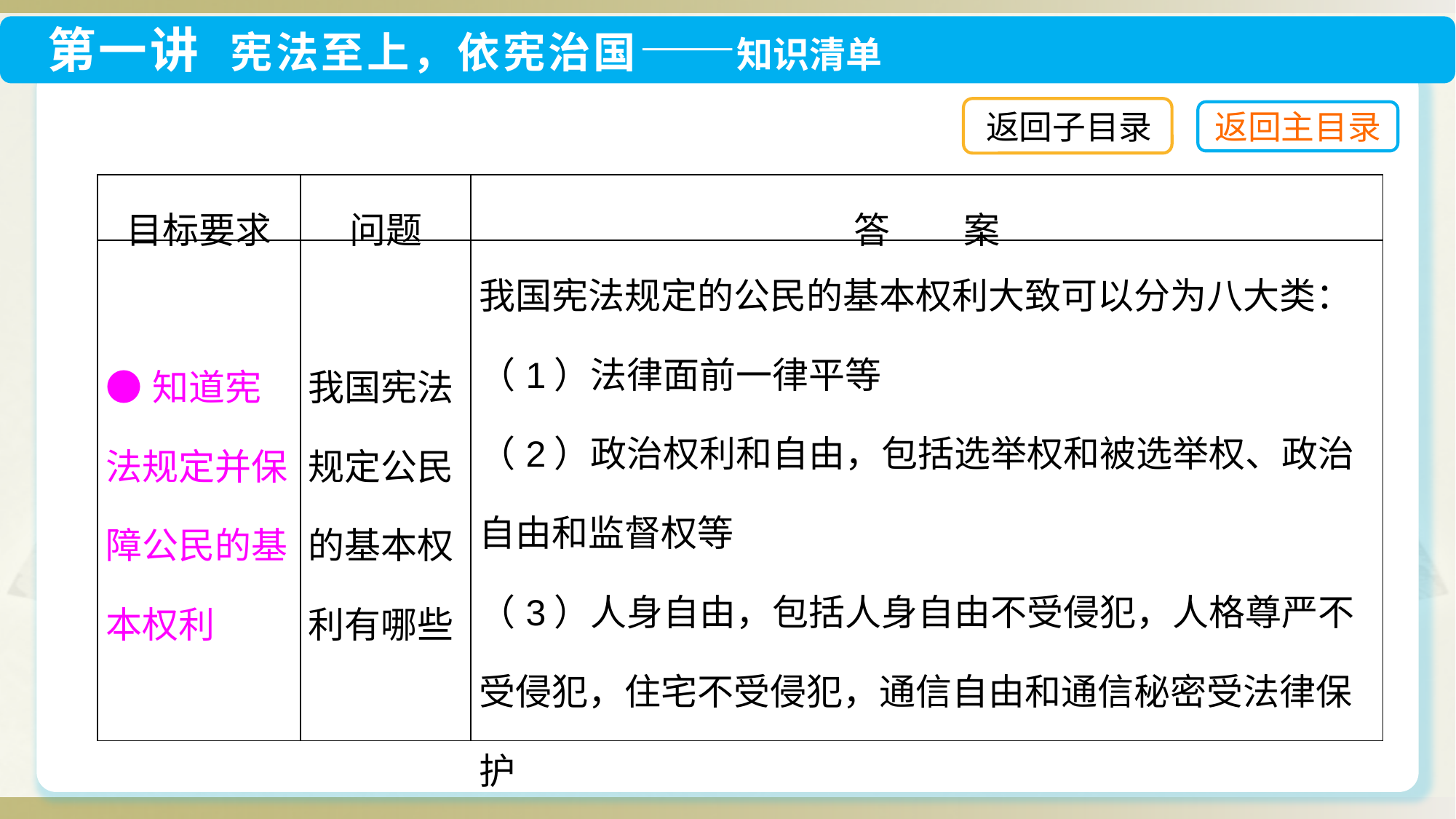

返回子目录
| 目标要求 | 问题 | 答　　案 |
| --- | --- | --- |
| ●知道宪法规定并保障公民的基本权利 | 我国宪法规定公民的基本权利有哪些 | 我国宪法规定的公民的基本权利大致可以分为八大类： （1）法律面前一律平等 （2）政治权利和自由，包括选举权和被选举权、政治自由和监督权等 （3）人身自由，包括人身自由不受侵犯，人格尊严不受侵犯，住宅不受侵犯，通信自由和通信秘密受法律保护 |